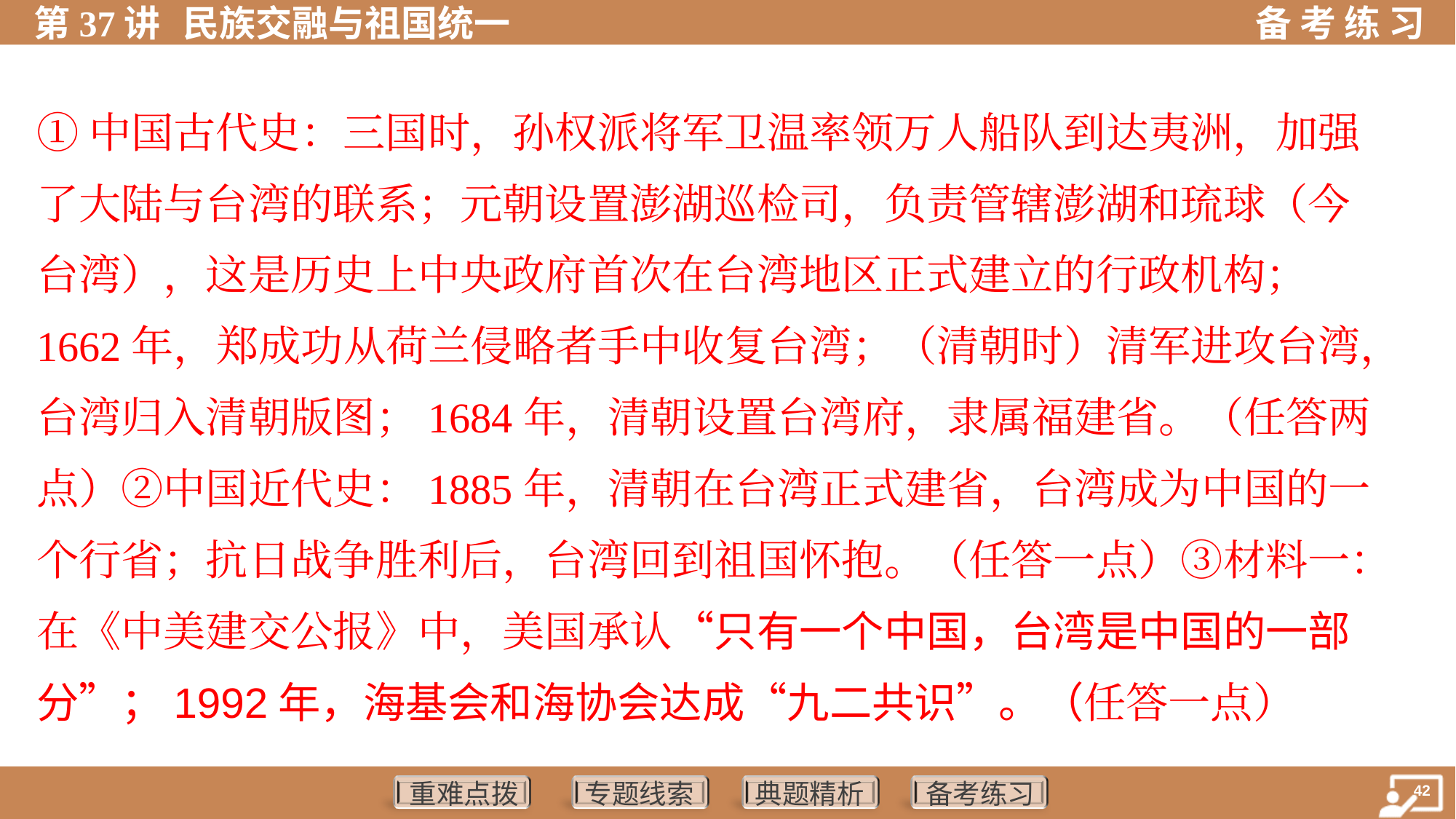

①中国古代史：三国时，孙权派将军卫温率领万人船队到达夷洲，加强
了大陆与台湾的联系；元朝设置澎湖巡检司，负责管辖澎湖和琉球（今
台湾），这是历史上中央政府首次在台湾地区正式建立的行政机构；
1662年，郑成功从荷兰侵略者手中收复台湾；（清朝时）清军进攻台湾，
台湾归入清朝版图；1684年，清朝设置台湾府，隶属福建省。（任答两
点）②中国近代史：1885年，清朝在台湾正式建省，台湾成为中国的一
个行省；抗日战争胜利后，台湾回到祖国怀抱。（任答一点）③材料一：
在《中美建交公报》中，美国承认“只有一个中国，台湾是中国的一部
分”；1992年，海基会和海协会达成“九二共识”。（任答一点）